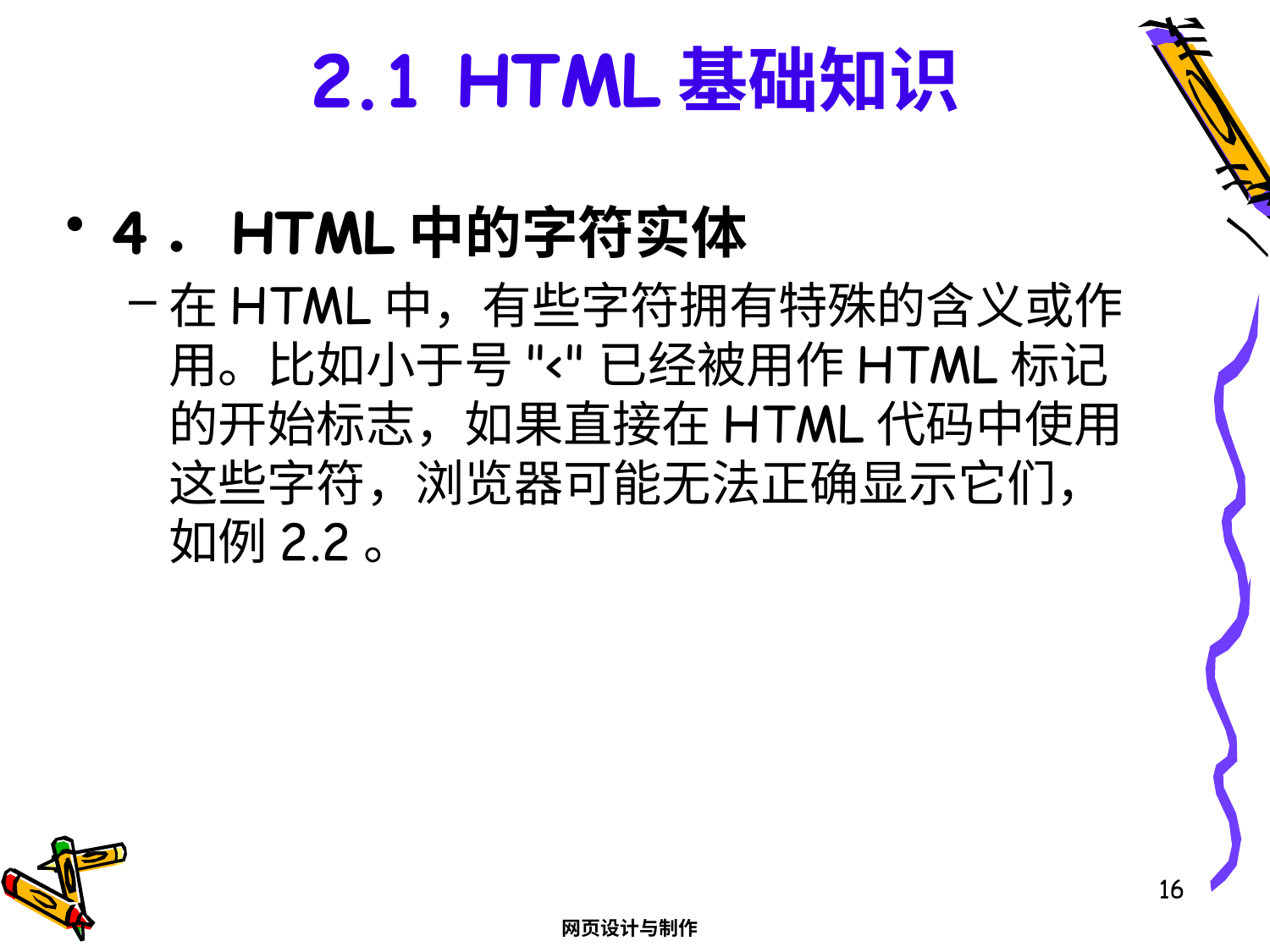

# 2.1 HTML基础知识
4．HTML中的字符实体
在HTML中，有些字符拥有特殊的含义或作用。比如小于号"<"已经被用作HTML标记的开始标志，如果直接在HTML代码中使用这些字符，浏览器可能无法正确显示它们，如例2.2。

16
网页设计与制作